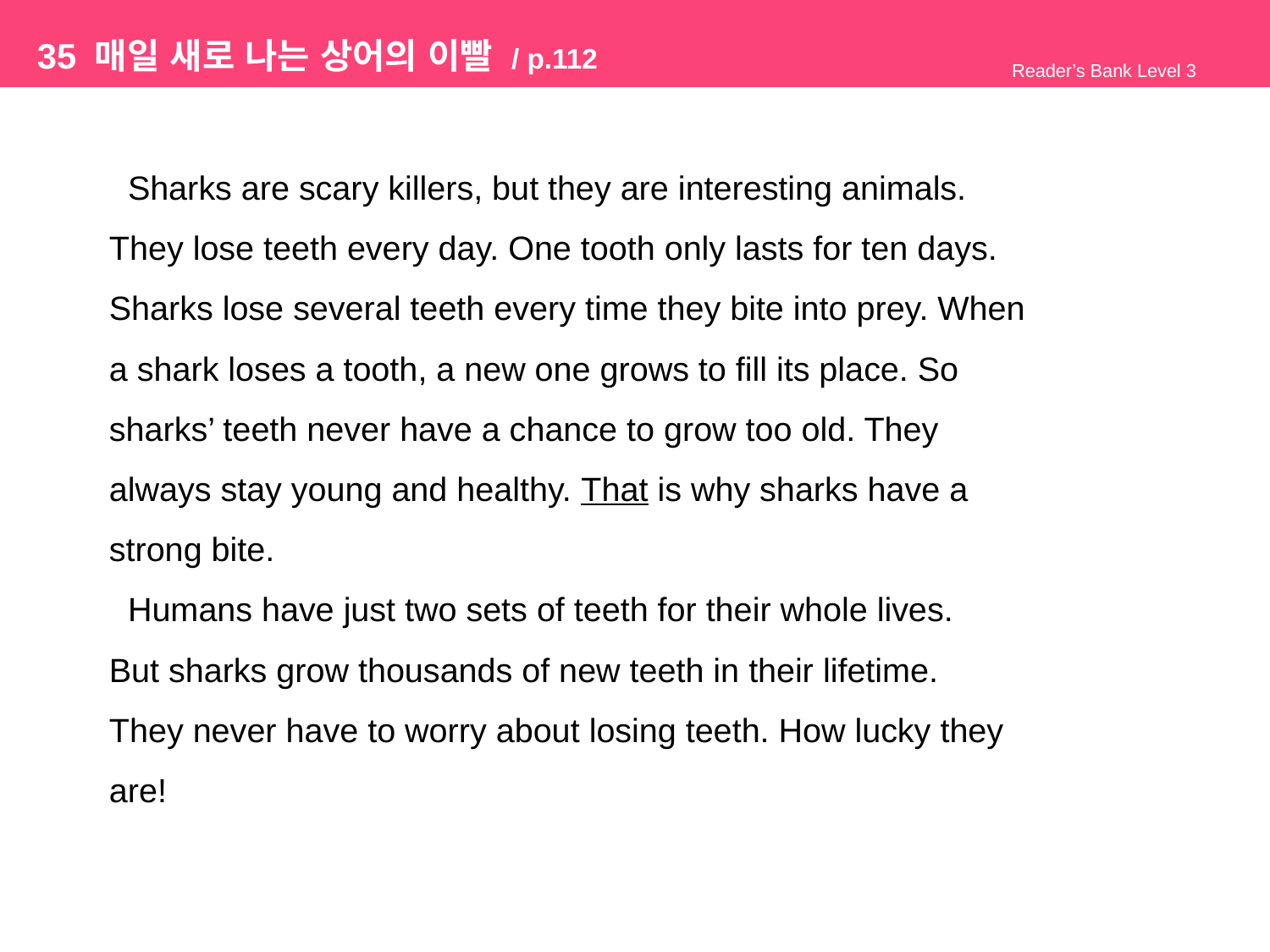

# 35 매일 새로 나는 상어의 이빨 / p.112
Reader’s Bank Level 3

  Sharks are scary killers, but they are interesting animals.
They lose teeth every day. One tooth only lasts for ten days.
Sharks lose several teeth every time they bite into prey. When
a shark loses a tooth, a new one grows to fill its place. So
sharks’ teeth never have a chance to grow too old. They
always stay young and healthy. That is why sharks have a
strong bite.
  Humans have just two sets of teeth for their whole lives.
But sharks grow thousands of new teeth in their lifetime.
They never have to worry about losing teeth. How lucky they
are!